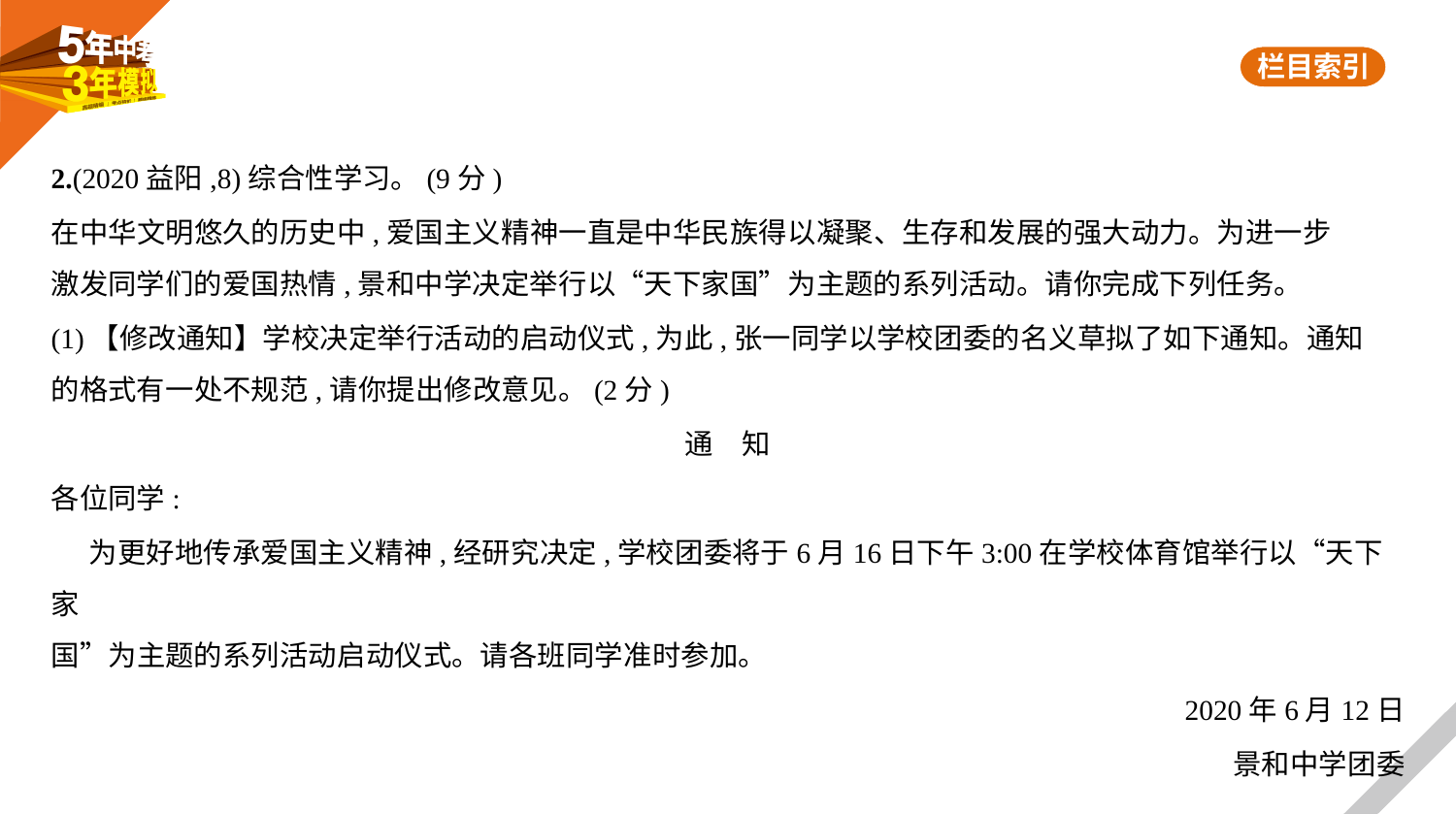

2.(2020益阳,8)综合性学习。(9分)
在中华文明悠久的历史中,爱国主义精神一直是中华民族得以凝聚、生存和发展的强大动力。为进一步
激发同学们的爱国热情,景和中学决定举行以“天下家国”为主题的系列活动。请你完成下列任务。
(1)【修改通知】学校决定举行活动的启动仪式,为此,张一同学以学校团委的名义草拟了如下通知。通知
的格式有一处不规范,请你提出修改意见。(2分)
通　知
各位同学:
     为更好地传承爱国主义精神,经研究决定,学校团委将于6月16日下午3:00在学校体育馆举行以“天下家
国”为主题的系列活动启动仪式。请各班同学准时参加。
 2020年6月12日
景和中学团委